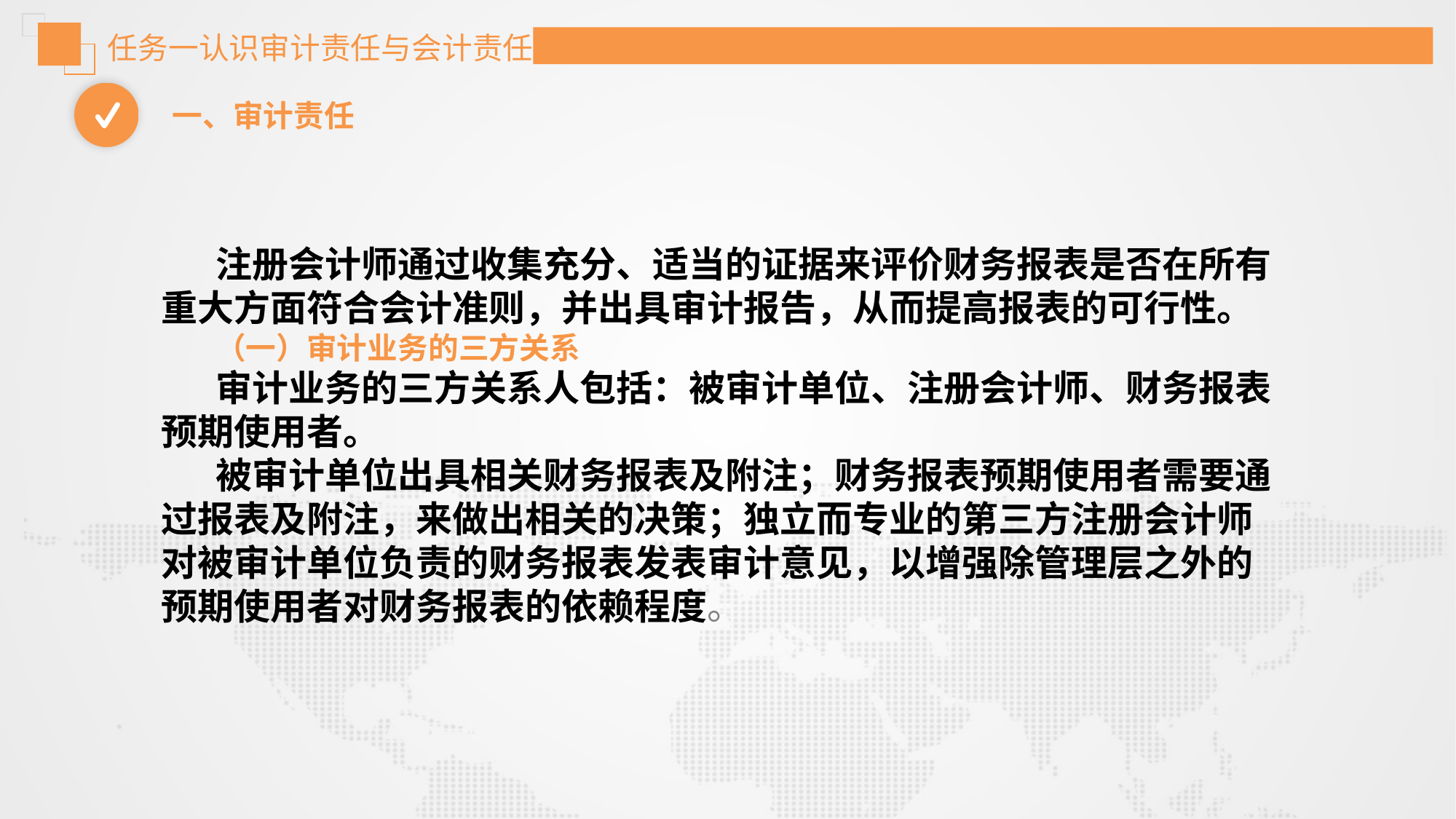

任务一认识审计责任与会计责任

一、审计责任
注册会计师通过收集充分、适当的证据来评价财务报表是否在所有重大方面符合会计准则，并出具审计报告，从而提高报表的可行性。
（一）审计业务的三方关系
审计业务的三方关系人包括：被审计单位、注册会计师、财务报表预期使用者。
被审计单位出具相关财务报表及附注；财务报表预期使用者需要通过报表及附注，来做出相关的决策；独立而专业的第三方注册会计师对被审计单位负责的财务报表发表审计意见，以增强除管理层之外的预期使用者对财务报表的依赖程度。